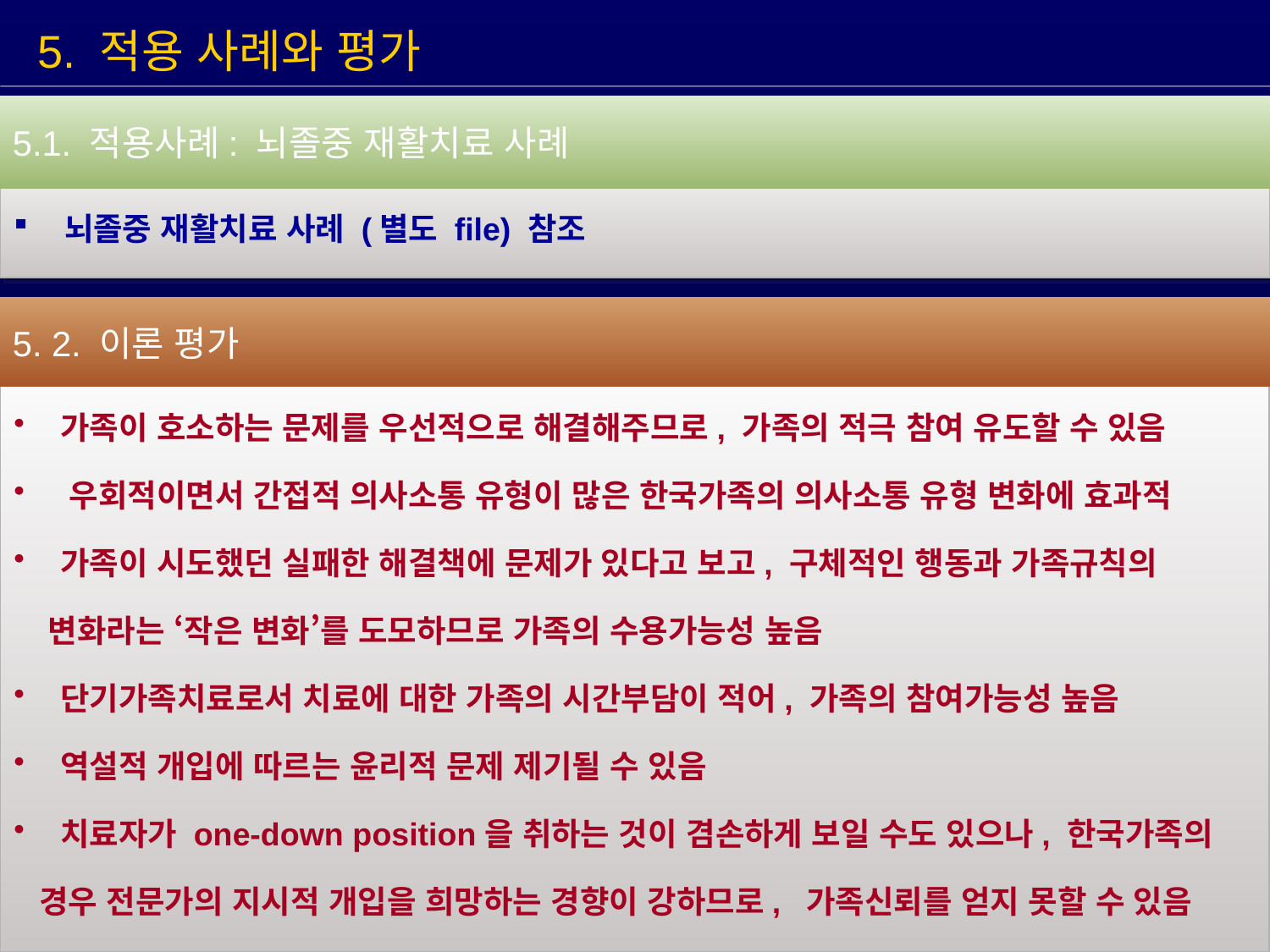

5. 적용 사례와 평가

5.1. 적용사례: 뇌졸중 재활치료 사례

  뇌졸중 재활치료 사례 (별도 file) 참조
5. 2. 이론 평가
 가족이 호소하는 문제를 우선적으로 해결해주므로, 가족의 적극 참여 유도할 수 있음
  우회적이면서 간접적 의사소통 유형이 많은 한국가족의 의사소통 유형 변화에 효과적
 가족이 시도했던 실패한 해결책에 문제가 있다고 보고, 구체적인 행동과 가족규칙의
   변화라는 ‘작은 변화’를 도모하므로 가족의 수용가능성 높음
 단기가족치료로서 치료에 대한 가족의 시간부담이 적어, 가족의 참여가능성 높음
 역설적 개입에 따르는 윤리적 문제 제기될 수 있음
 치료자가 one-down position을 취하는 것이 겸손하게 보일 수도 있으나, 한국가족의
  경우 전문가의 지시적 개입을 희망하는 경향이 강하므로,  가족신뢰를 얻지 못할 수 있음